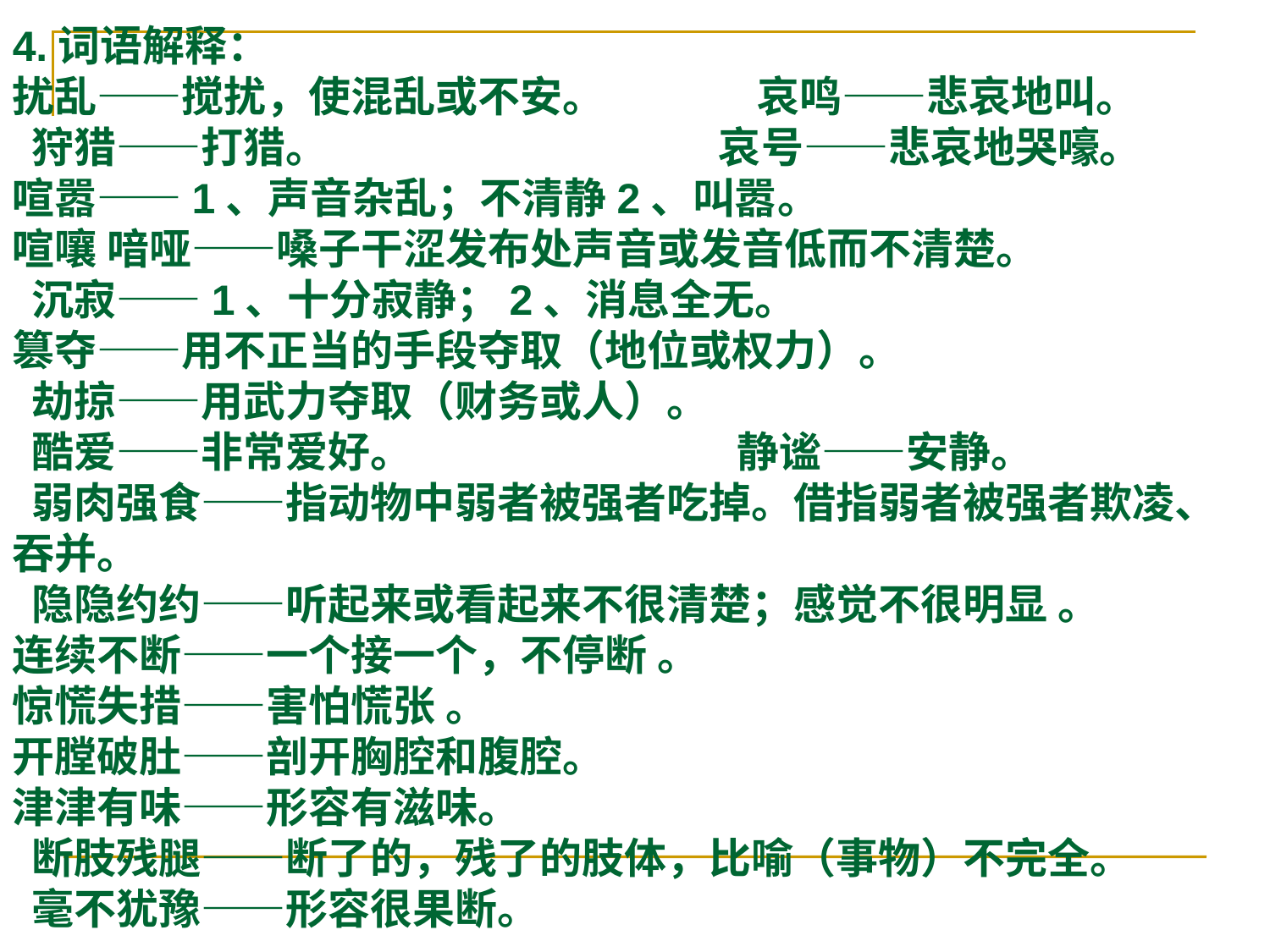

4.词语解释：
扰乱——搅扰，使混乱或不安。                哀鸣——悲哀地叫。
 狩猎——打猎。                                         哀号——悲哀地哭嚎。
喧嚣——1、声音杂乱；不清静2、叫嚣。
喧嚷 喑哑——嗓子干涩发布处声音或发音低而不清楚。
 沉寂——1、十分寂静；2、消息全无。
篡夺——用不正当的手段夺取（地位或权力）。
 劫掠——用武力夺取（财务或人）。
 酷爱——非常爱好。                                  静谧——安静。
 弱肉强食——指动物中弱者被强者吃掉。借指弱者被强者欺凌、吞并。
 隐隐约约——听起来或看起来不很清楚；感觉不很明显 。
连续不断——一个接一个，不停断 。
惊慌失措——害怕慌张 。
开膛破肚——剖开胸腔和腹腔。
津津有味——形容有滋味。
 断肢残腿——断了的，残了的肢体，比喻（事物）不完全。
 毫不犹豫——形容很果断。